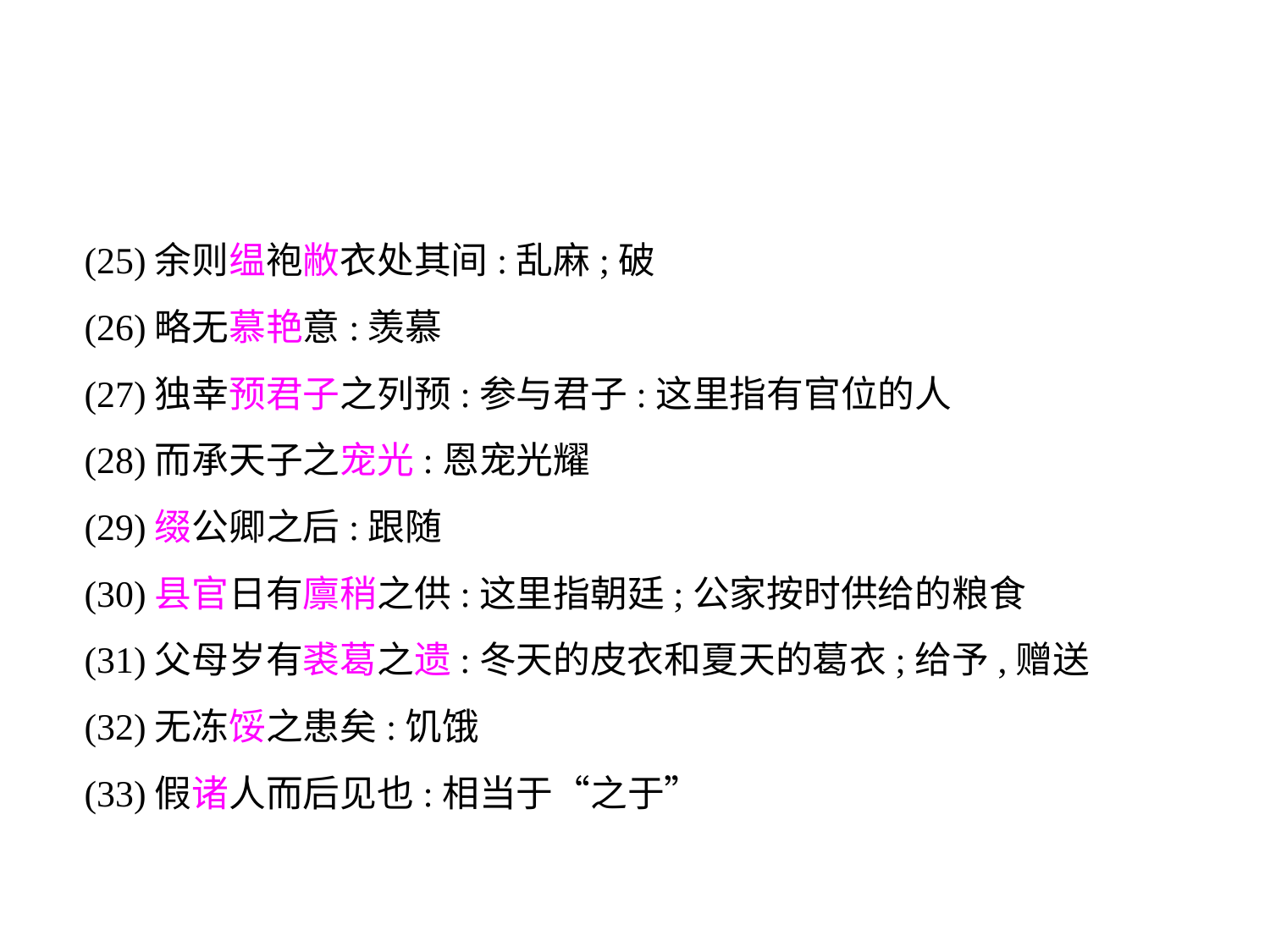

(25)余则缊袍敝衣处其间:乱麻;破
(26)略无慕艳意:羡慕
(27)独幸预君子之列预:参与君子:这里指有官位的人
(28)而承天子之宠光:恩宠光耀
(29)缀公卿之后:跟随
(30)县官日有廪稍之供:这里指朝廷;公家按时供给的粮食
(31)父母岁有裘葛之遗:冬天的皮衣和夏天的葛衣;给予,赠送
(32)无冻馁之患矣:饥饿
(33)假诸人而后见也:相当于“之于”